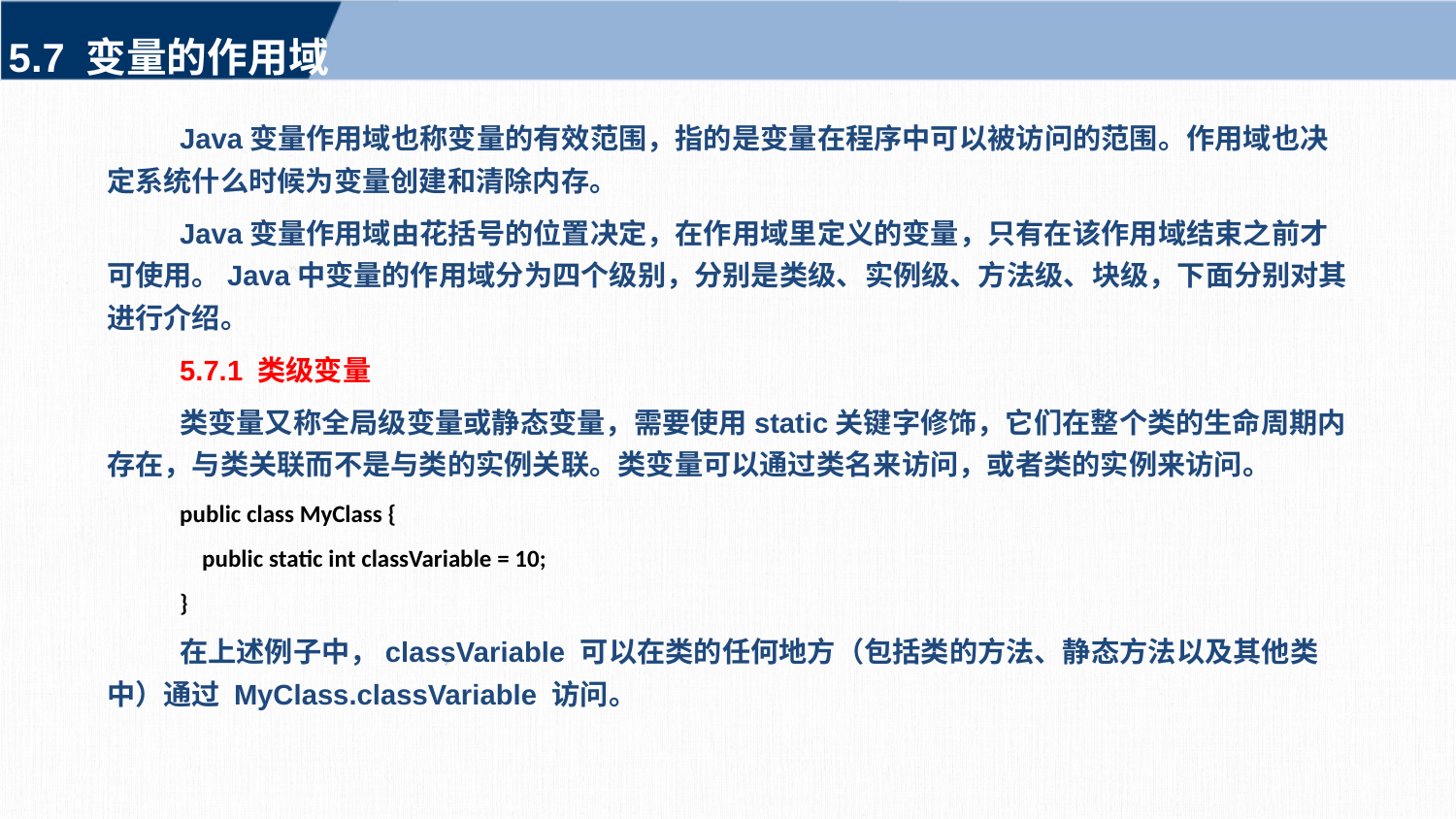

5.7 变量的作用域

Java变量作用域也称变量的有效范围，指的是变量在程序中可以被访问的范围。作用域也决定系统什么时候为变量创建和清除内存。
Java变量作用域由花括号的位置决定，在作用域里定义的变量，只有在该作用域结束之前才可使用。Java中变量的作用域分为四个级别，分别是类级、实例级、方法级、块级，下面分别对其进行介绍。
5.7.1 类级变量
类变量又称全局级变量或静态变量，需要使用static关键字修饰，它们在整个类的生命周期内存在，与类关联而不是与类的实例关联。类变量可以通过类名来访问，或者类的实例来访问。
public class MyClass {
    public static int classVariable = 10;
}
在上述例子中，classVariable 可以在类的任何地方（包括类的方法、静态方法以及其他类中）通过 MyClass.classVariable 访问。